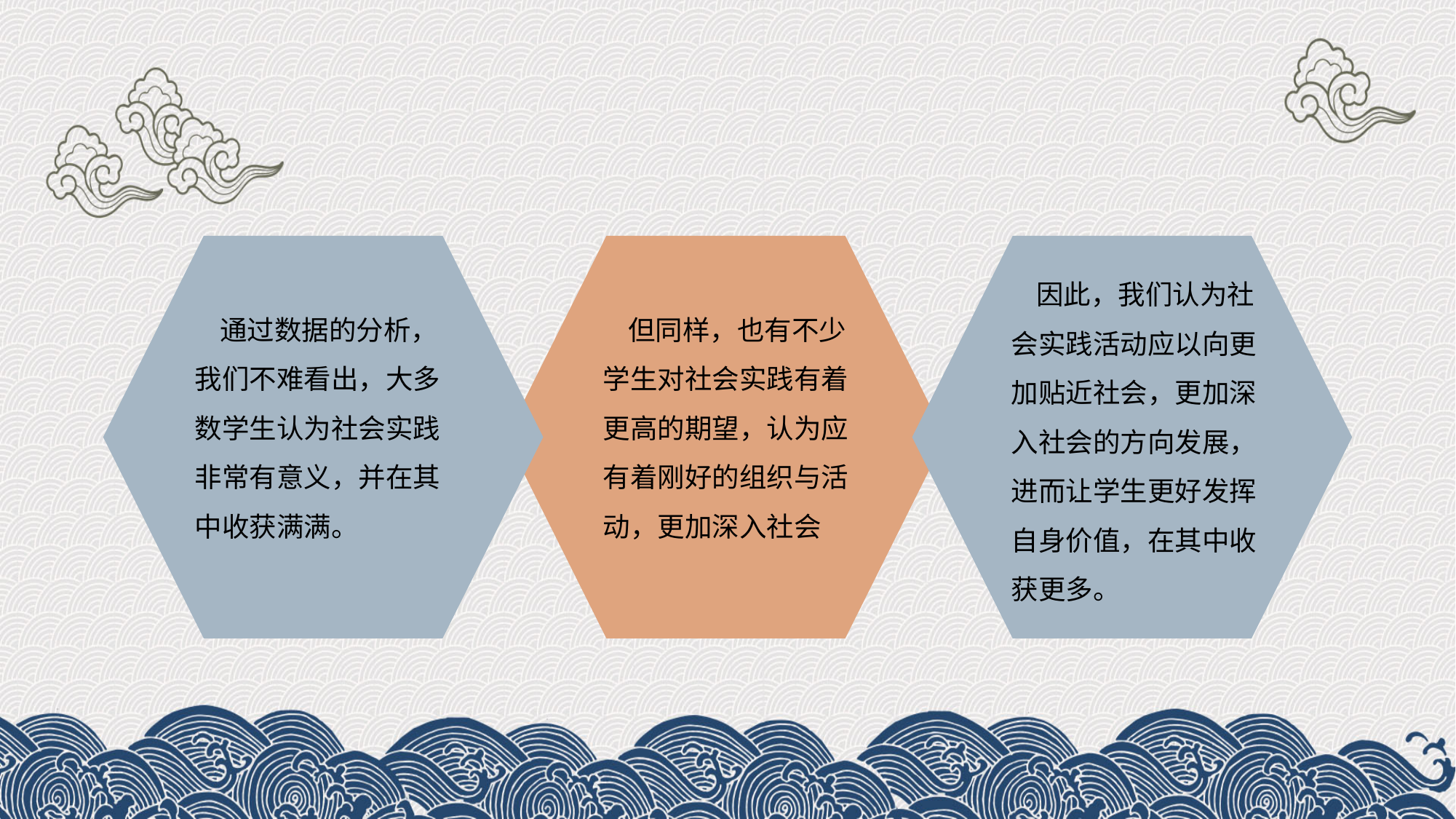

因此，我们认为社会实践活动应以向更加贴近社会，更加深入社会的方向发展，进而让学生更好发挥自身价值，在其中收获更多。
   通过数据的分析，我们不难看出，大多数学生认为社会实践非常有意义，并在其中收获满满。
   但同样，也有不少学生对社会实践有着更高的期望，认为应有着刚好的组织与活动，更加深入社会